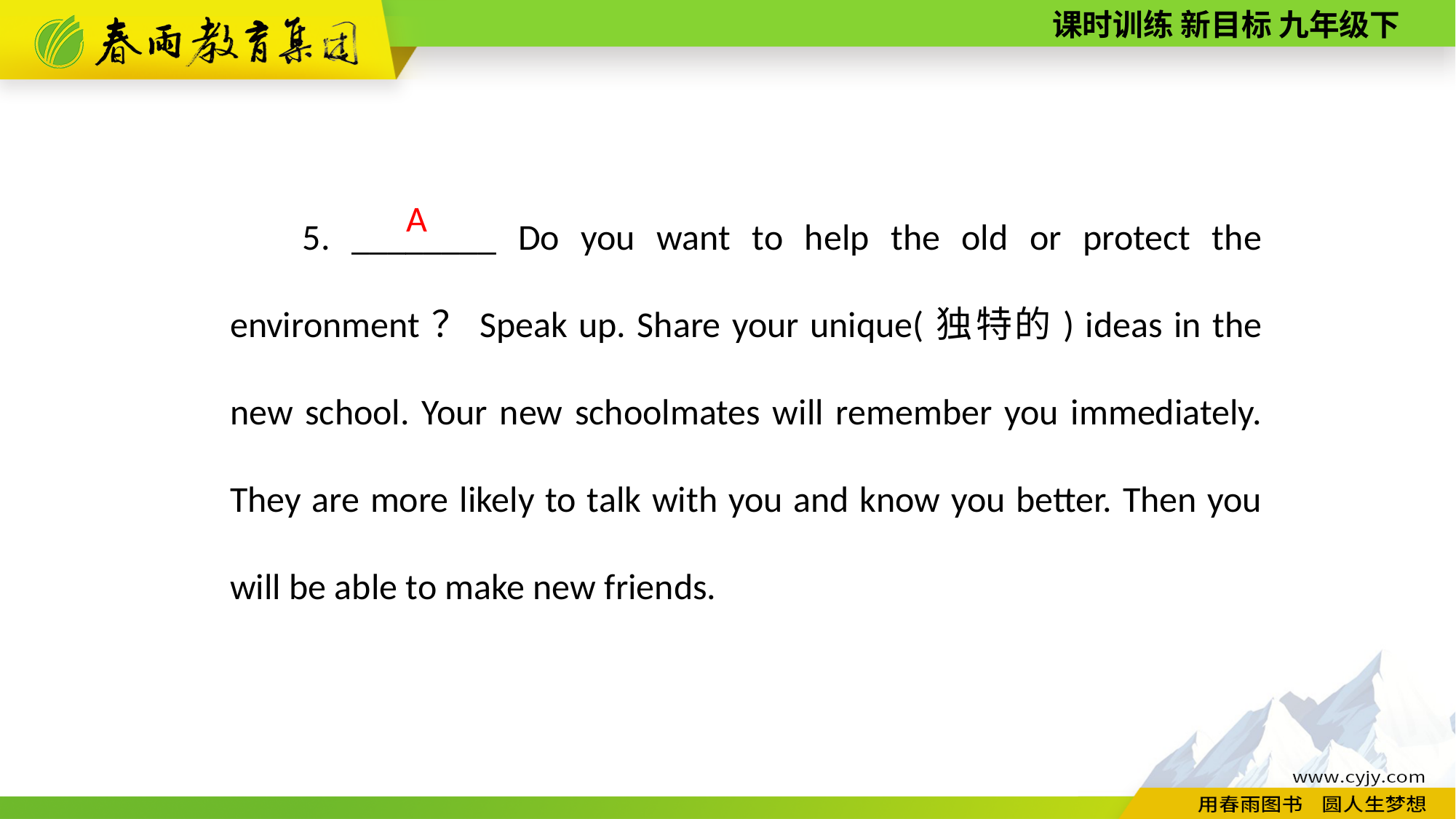

5. ________ Do you want to help the old or protect the environment？Speak up. Share your unique(独特的) ideas in the new school. Your new schoolmates will remember you immediately. They are more likely to talk with you and know you better. Then you will be able to make new friends.
A